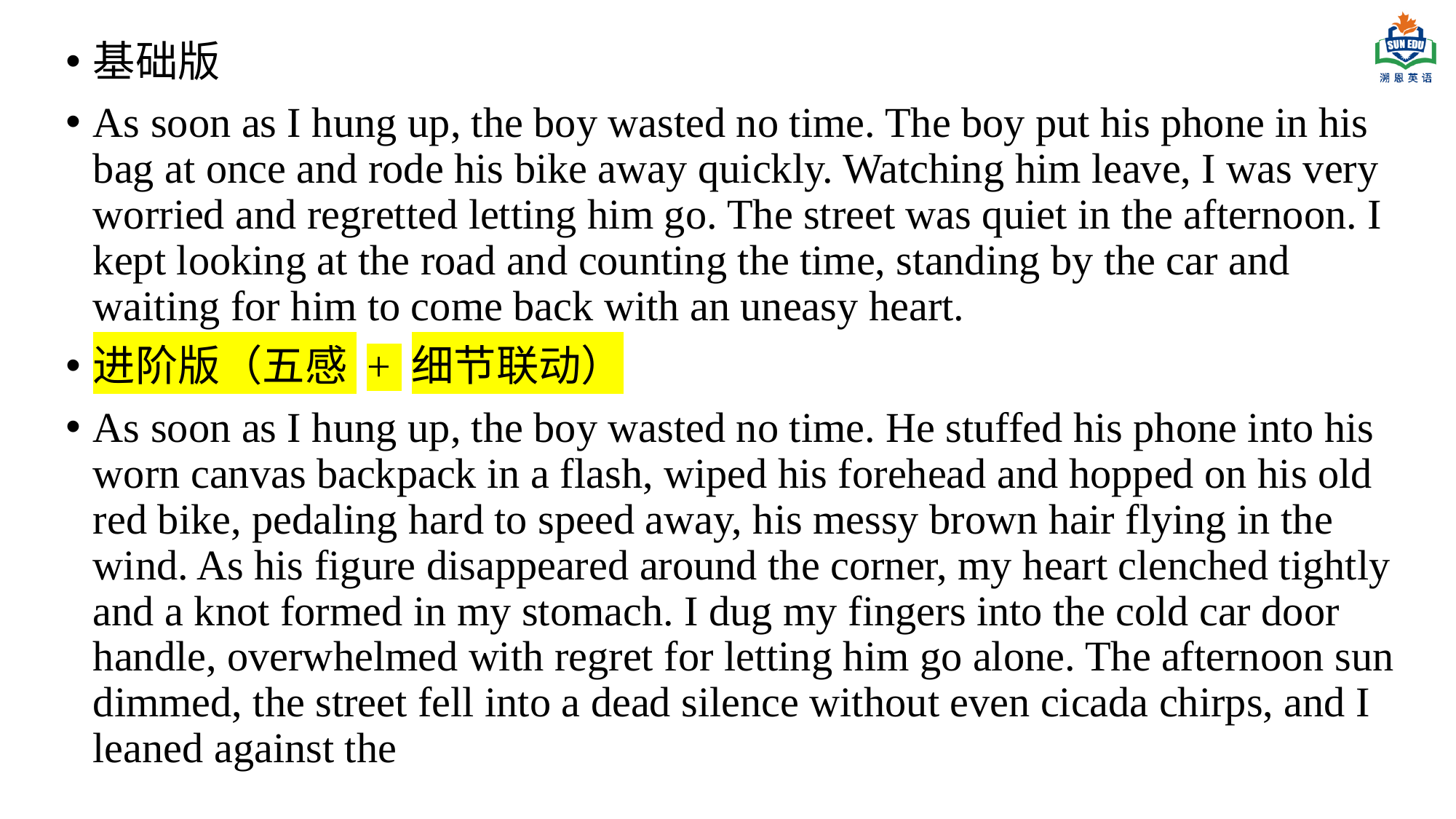

基础版
As soon as I hung up, the boy wasted no time. The boy put his phone in his bag at once and rode his bike away quickly. Watching him leave, I was very worried and regretted letting him go. The street was quiet in the afternoon. I kept looking at the road and counting the time, standing by the car and waiting for him to come back with an uneasy heart.
进阶版（五感 + 细节联动）
As soon as I hung up, the boy wasted no time. He stuffed his phone into his worn canvas backpack in a flash, wiped his forehead and hopped on his old red bike, pedaling hard to speed away, his messy brown hair flying in the wind. As his figure disappeared around the corner, my heart clenched tightly and a knot formed in my stomach. I dug my fingers into the cold car door handle, overwhelmed with regret for letting him go alone. The afternoon sun dimmed, the street fell into a dead silence without even cicada chirps, and I leaned against the